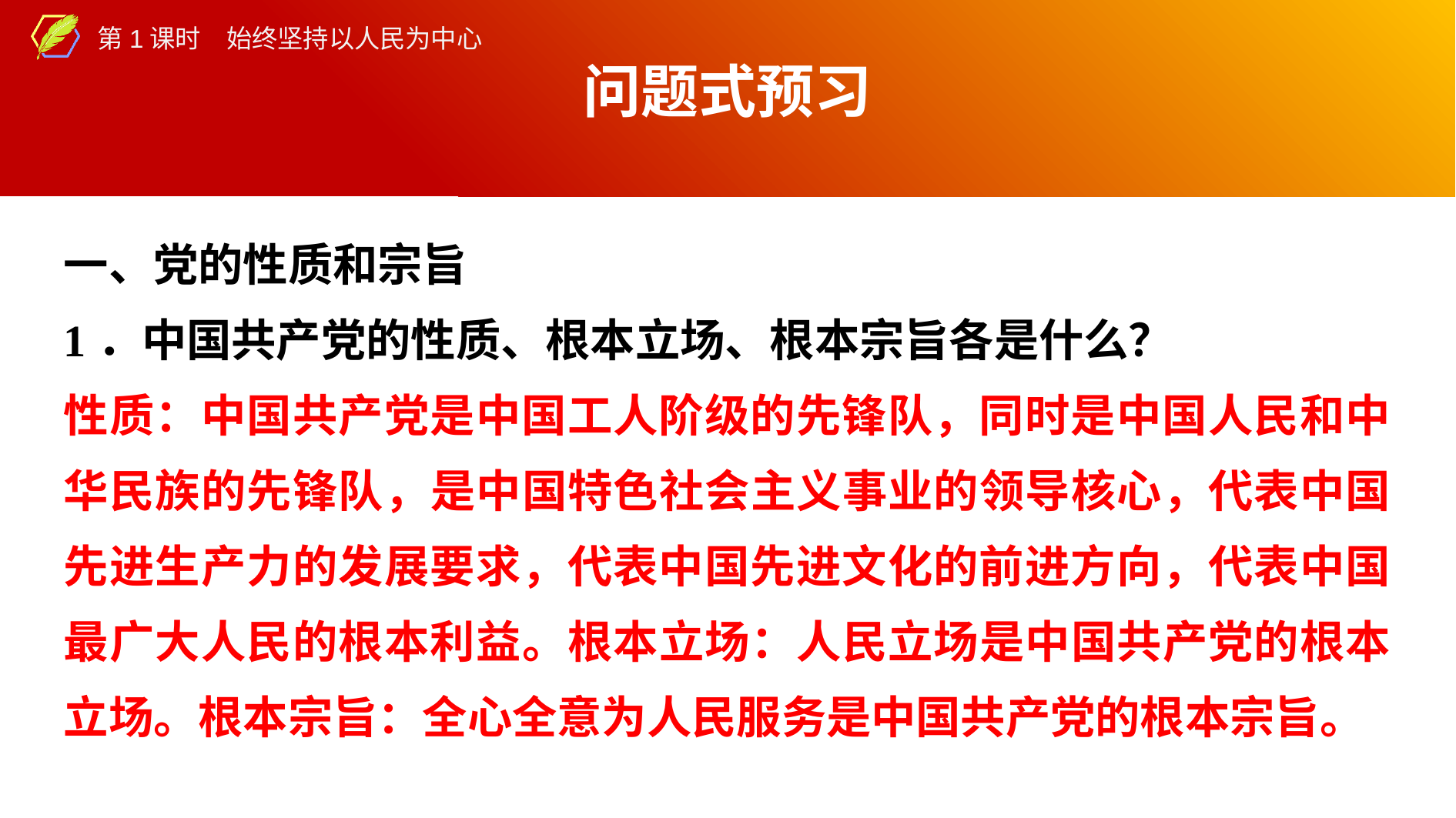

问题式预习
一、党的性质和宗旨
1．中国共产党的性质、根本立场、根本宗旨各是什么？
性质：中国共产党是中国工人阶级的先锋队，同时是中国人民和中华民族的先锋队，是中国特色社会主义事业的领导核心，代表中国先进生产力的发展要求，代表中国先进文化的前进方向，代表中国最广大人民的根本利益。根本立场：人民立场是中国共产党的根本立场。根本宗旨：全心全意为人民服务是中国共产党的根本宗旨。